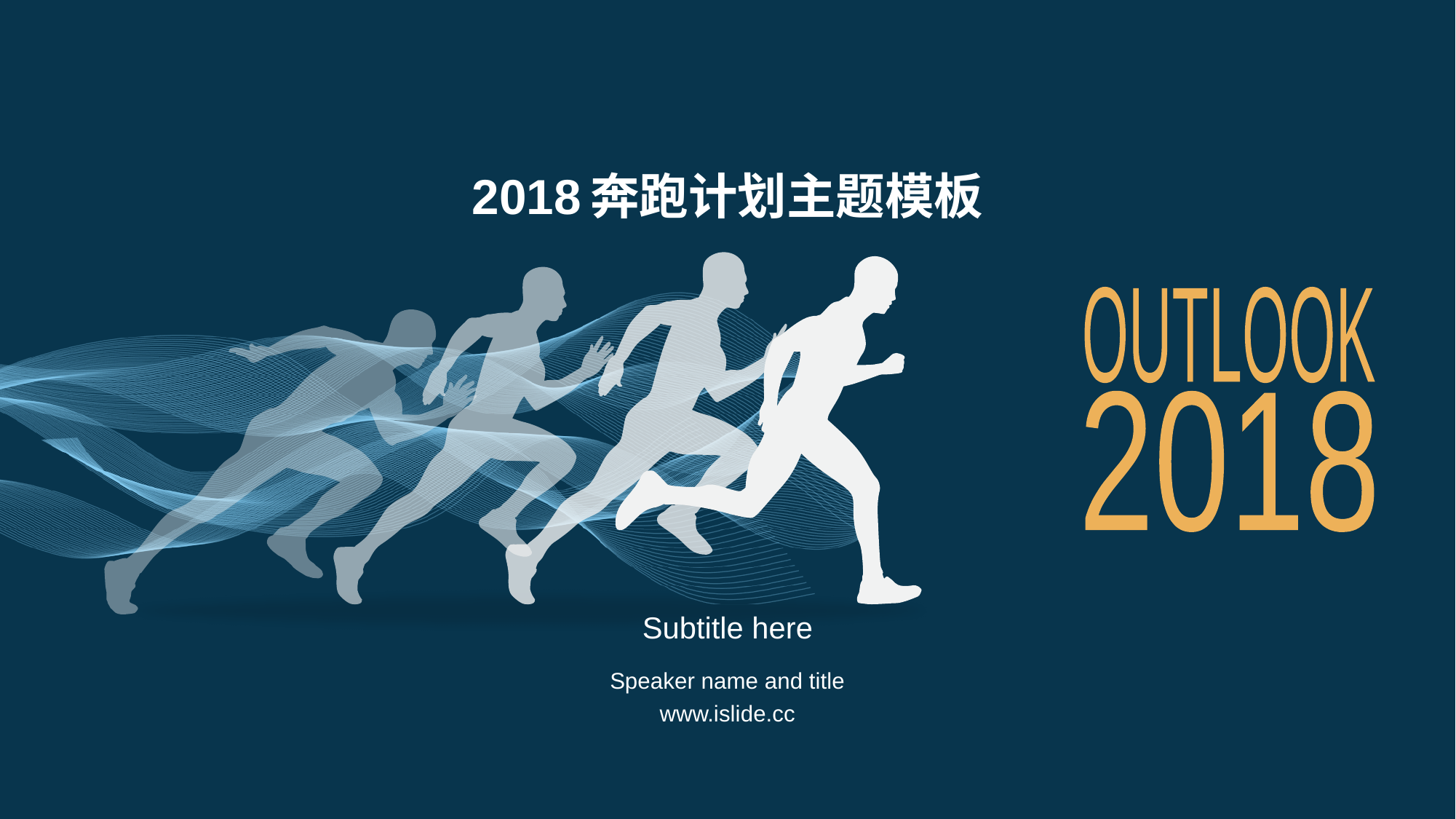

# 2018奔跑计划主题模板
OUTLOOK
2018
Subtitle here
Speaker name and title
www.islide.cc